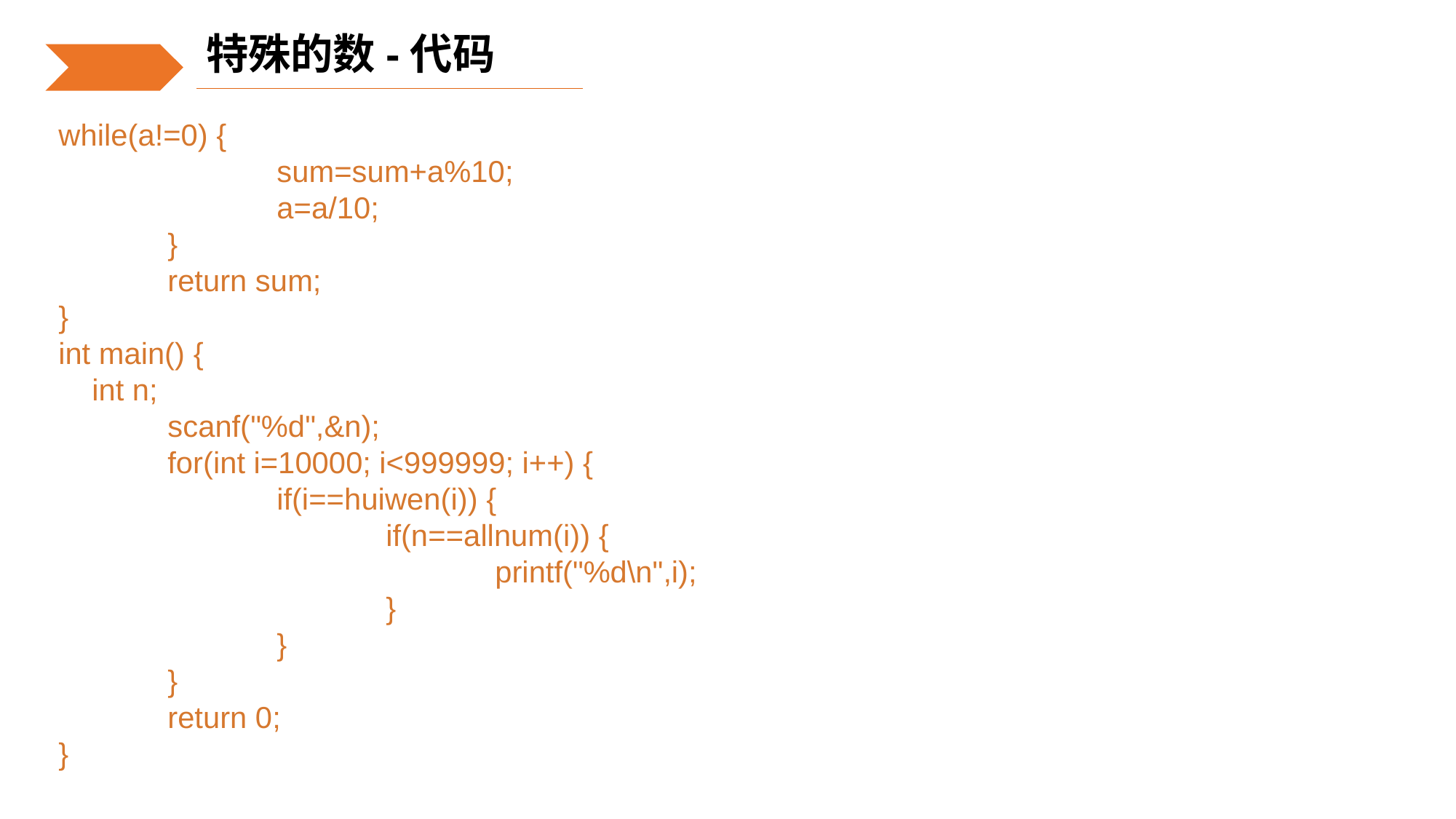

特殊的数-代码
while(a!=0) {
		sum=sum+a%10;
		a=a/10;
	}
	return sum;
}
int main() {
    int n;
	scanf("%d",&n);
	for(int i=10000; i<999999; i++) {
		if(i==huiwen(i)) {
			if(n==allnum(i)) {
				printf("%d\n",i);
			}
		}
	}
	return 0;
}